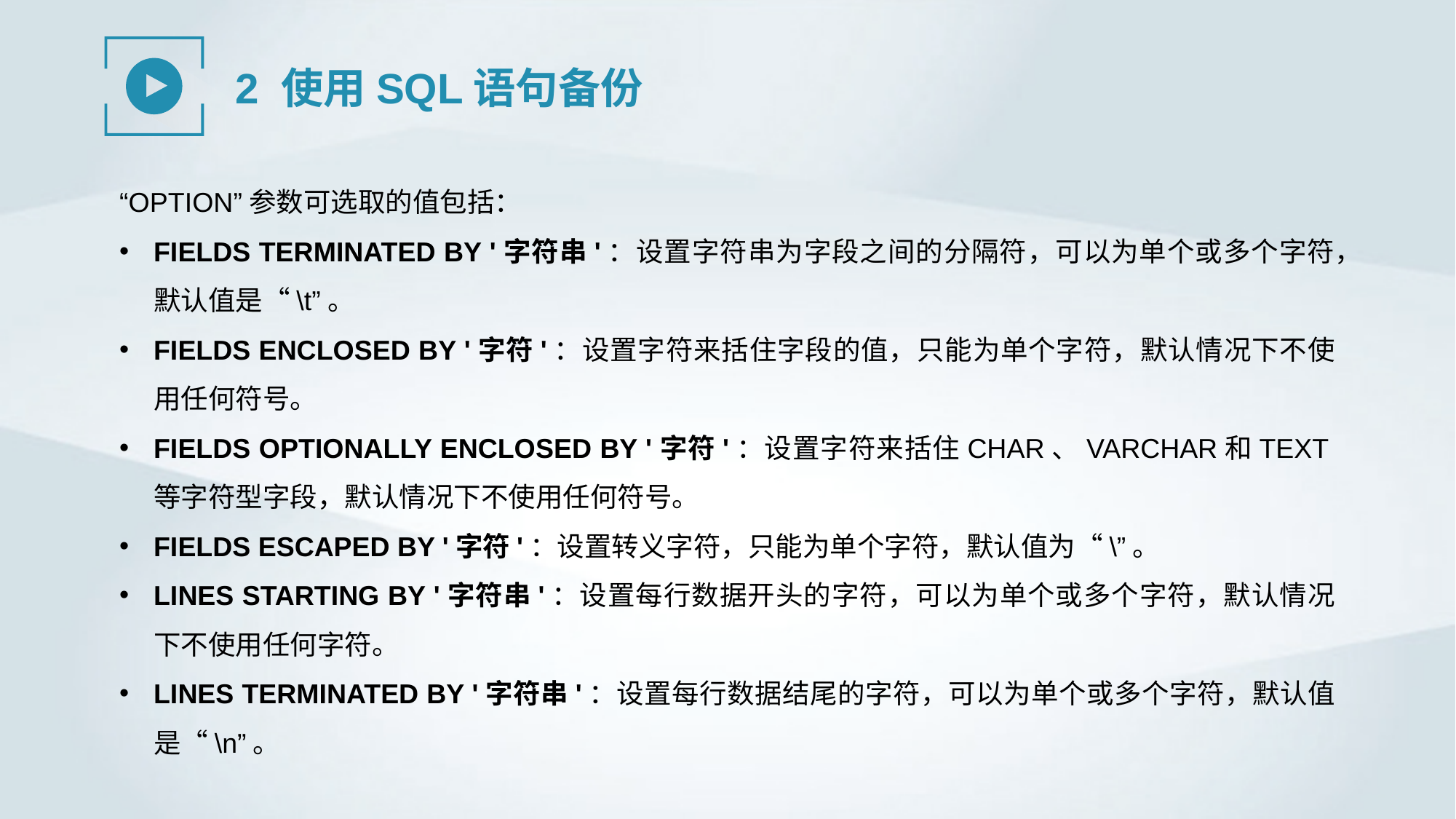

2 使用SQL语句备份
“OPTION”参数可选取的值包括：
FIELDS TERMINATED BY '字符串'：设置字符串为字段之间的分隔符，可以为单个或多个字符，默认值是“\t”。
FIELDS ENCLOSED BY '字符'：设置字符来括住字段的值，只能为单个字符，默认情况下不使用任何符号。
FIELDS OPTIONALLY ENCLOSED BY '字符'：设置字符来括住CHAR、VARCHAR和TEXT等字符型字段，默认情况下不使用任何符号。
FIELDS ESCAPED BY '字符'：设置转义字符，只能为单个字符，默认值为“\”。
LINES STARTING BY '字符串'：设置每行数据开头的字符，可以为单个或多个字符，默认情况下不使用任何字符。
LINES TERMINATED BY '字符串'：设置每行数据结尾的字符，可以为单个或多个字符，默认值是“\n”。